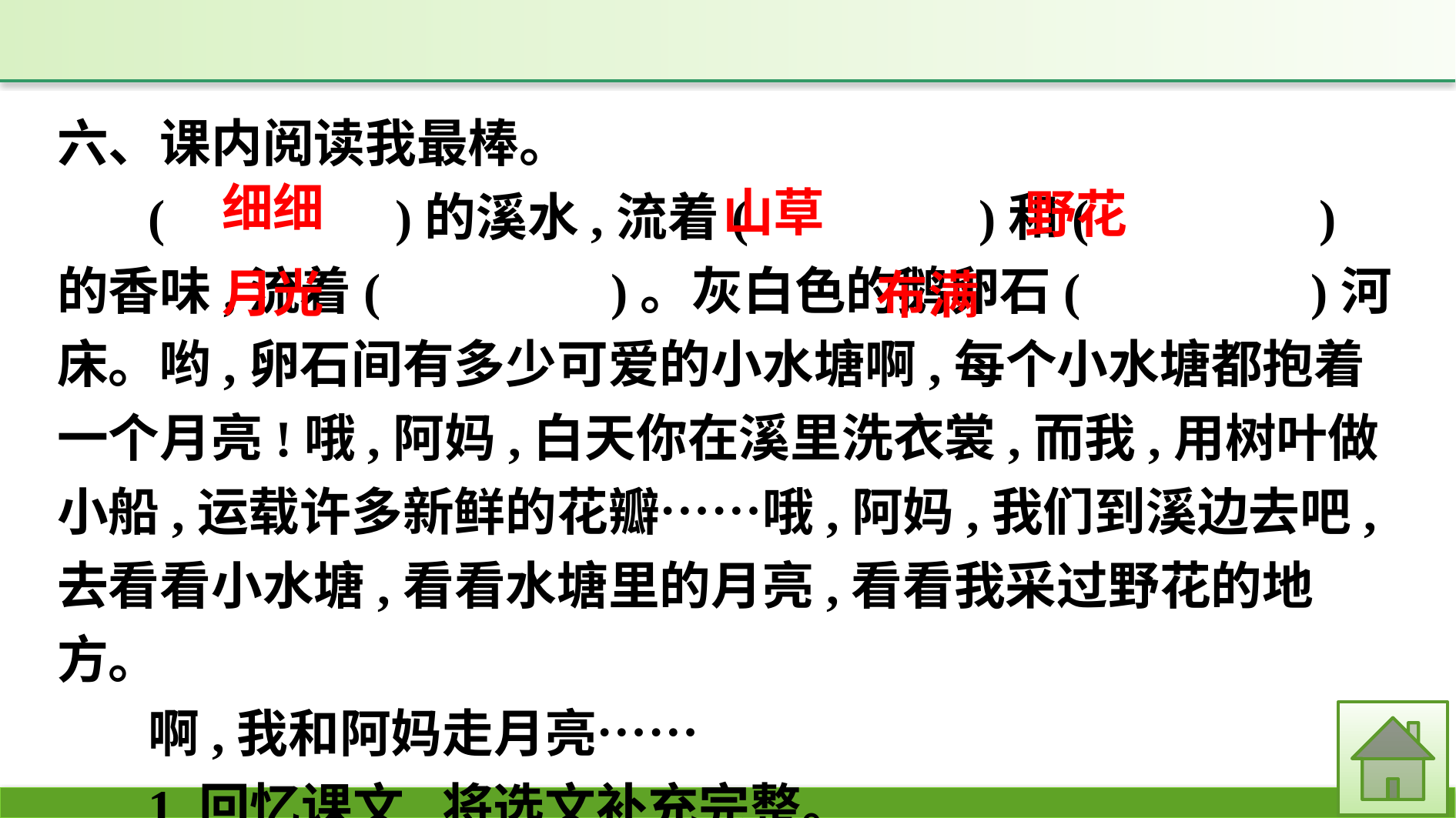

六、课内阅读我最棒。
(　　　　)的溪水,流着(　　　　)和(　　　　)的香味,流着(　　　　)。灰白色的鹅卵石(　　　　)河床。哟,卵石间有多少可爱的小水塘啊,每个小水塘都抱着一个月亮!哦,阿妈,白天你在溪里洗衣裳,而我,用树叶做小船,运载许多新鲜的花瓣……哦,阿妈,我们到溪边去吧,去看看小水塘,看看水塘里的月亮,看看我采过野花的地方。
啊,我和阿妈走月亮……
1.回忆课文,将选文补充完整。
细细
山草
野花
月光
布满